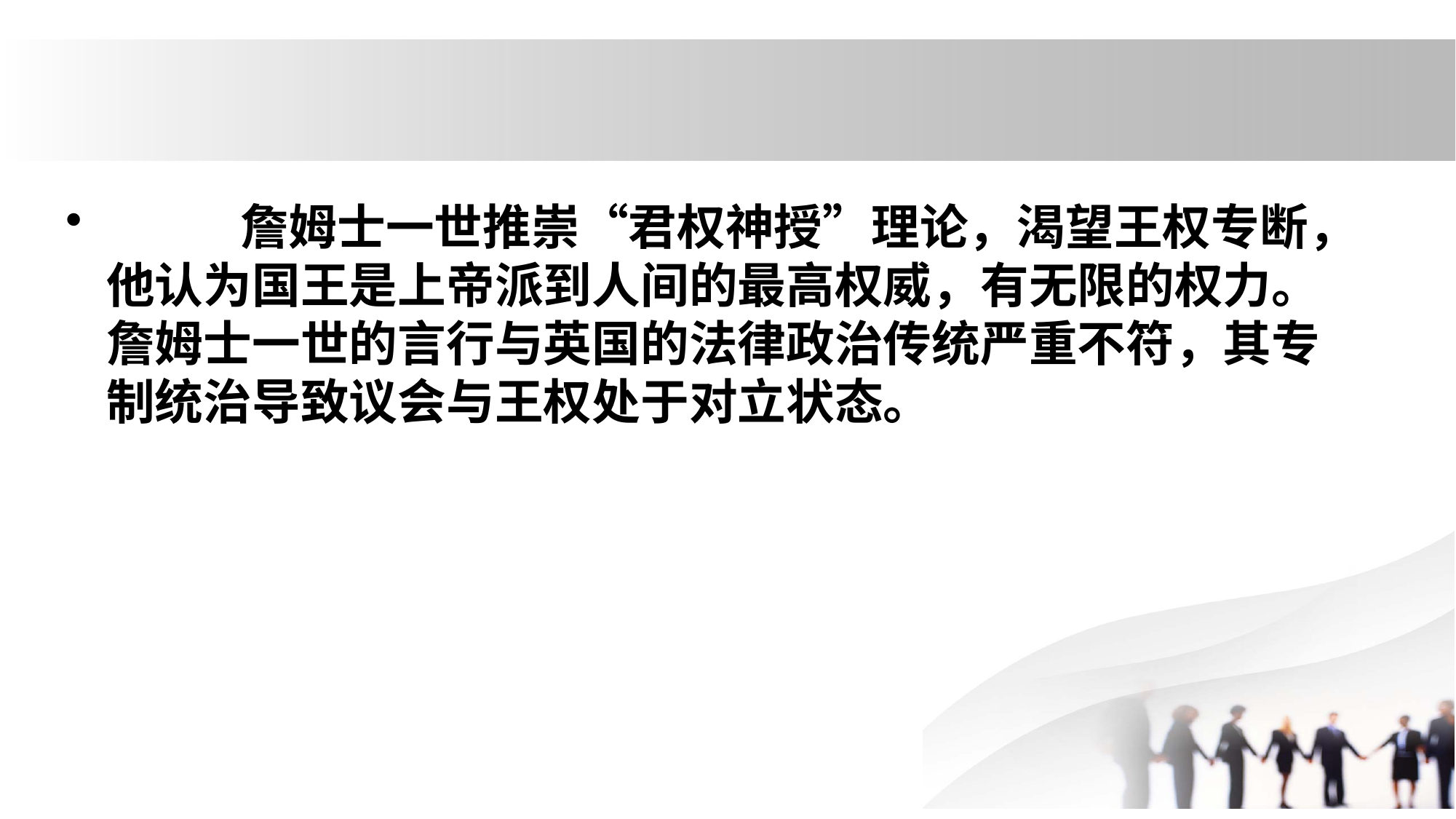

詹姆士一世推崇“君权神授”理论，渴望王权专断，他认为国王是上帝派到人间的最高权威，有无限的权力。詹姆士一世的言行与英国的法律政治传统严重不符，其专制统治导致议会与王权处于对立状态。